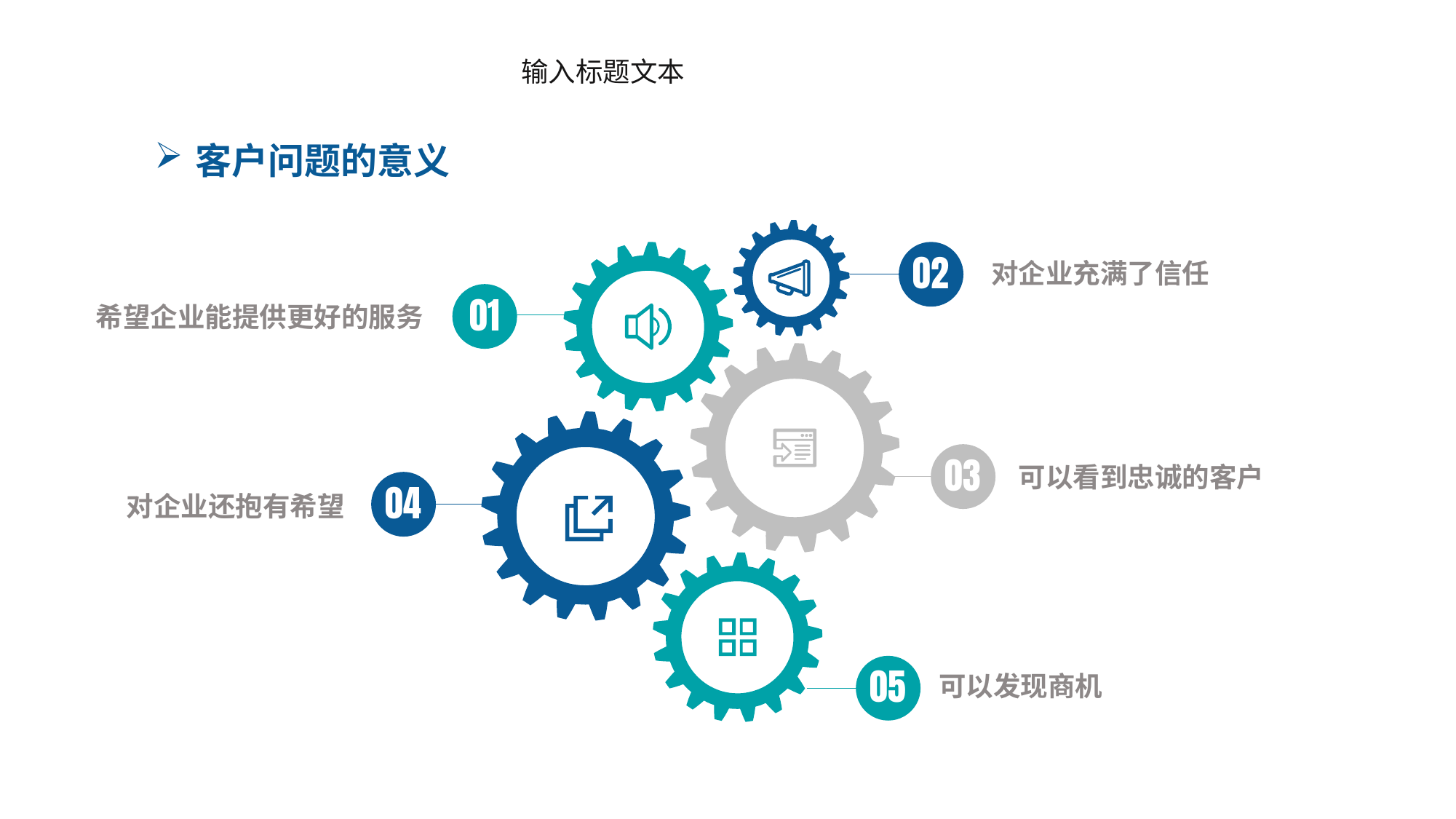

输入标题文本
客户问题的意义

02
对企业充满了信任

01
希望企业能提供更好的服务

03
可以看到忠诚的客户

04
对企业还抱有希望

05
可以发现商机